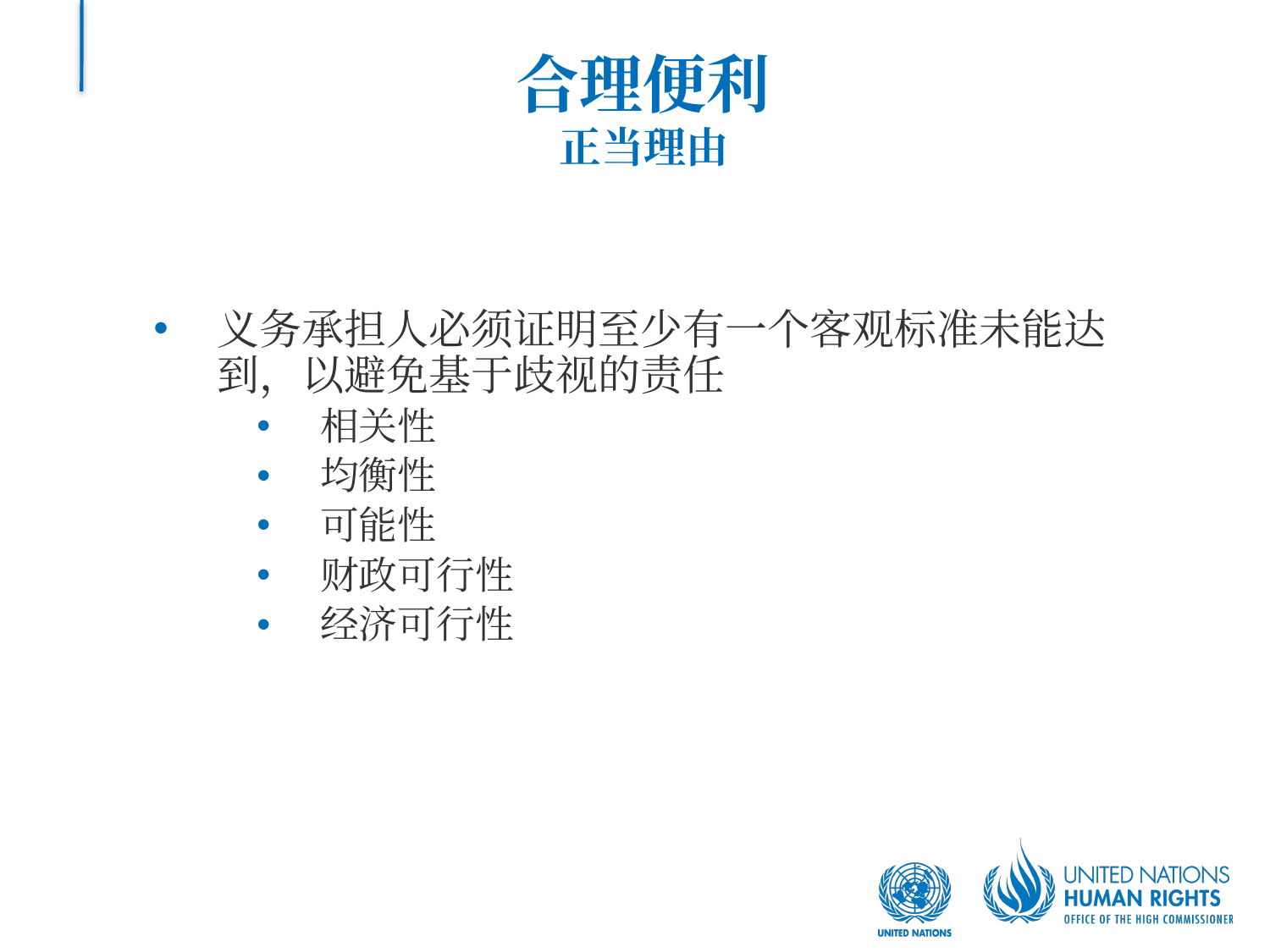

# 合理便利 正当理由

义务承担人必须证明至少有一个客观标准未能达到，以避免基于歧视的责任
相关性
均衡性
可能性
财政可行性
经济可行性